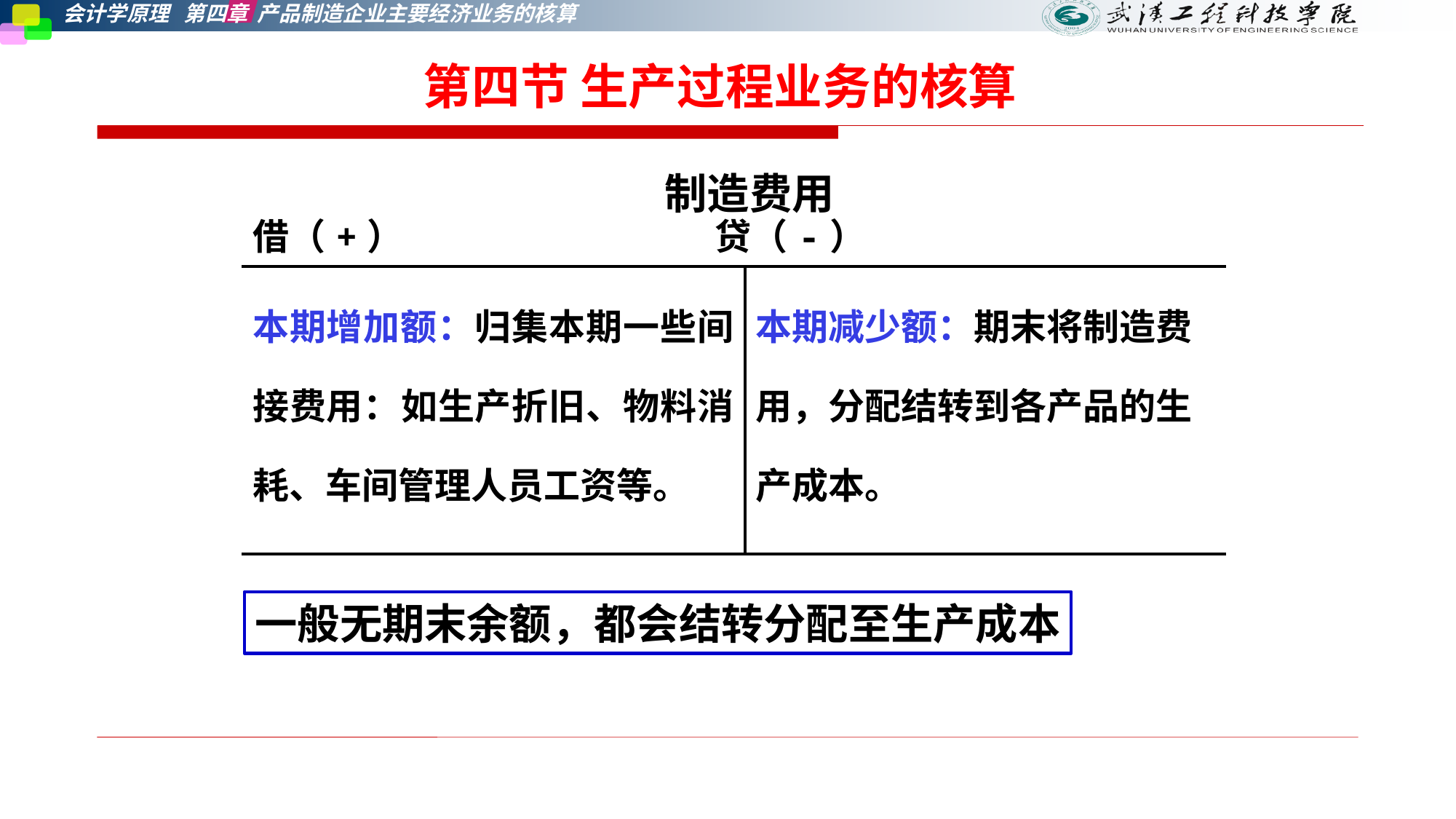

第四节 生产过程业务的核算
制造费用
| 借（+） 贷（-） |  |
| --- | --- |
| 本期增加额：归集本期一些间接费用：如生产折旧、物料消耗、车间管理人员工资等。 | 本期减少额：期末将制造费用，分配结转到各产品的生产成本。 |
一般无期末余额，都会结转分配至生产成本